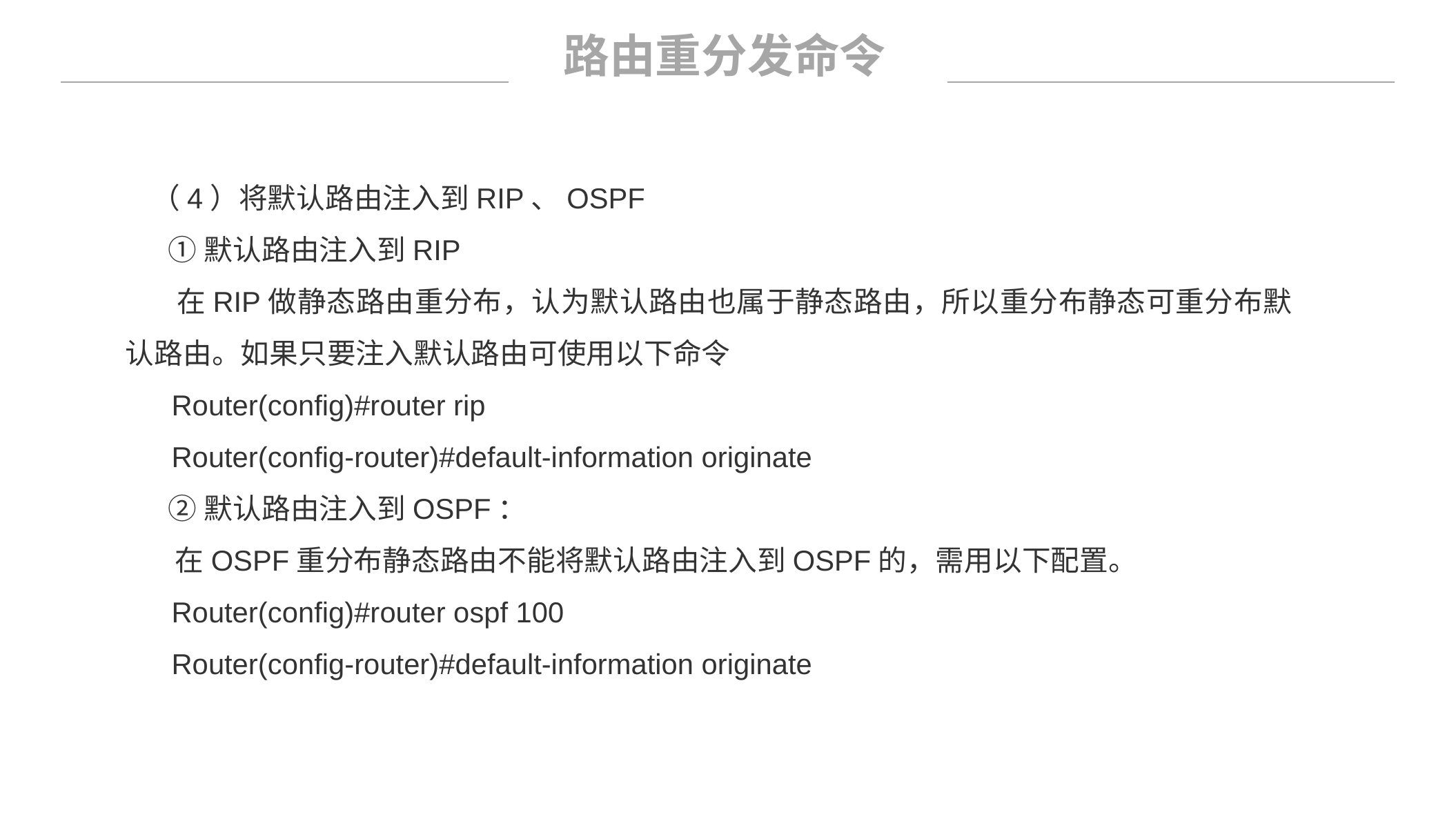

路由重分发命令
   （4）将默认路由注入到RIP、OSPF
  ①默认路由注入到RIP
  在RIP做静态路由重分布，认为默认路由也属于静态路由，所以重分布静态可重分布默认路由。如果只要注入默认路由可使用以下命令
  Router(config)#router rip
  Router(config-router)#default-information originate
  ②默认路由注入到OSPF：
  在OSPF重分布静态路由不能将默认路由注入到OSPF的，需用以下配置。
  Router(config)#router ospf 100
  Router(config-router)#default-information originate